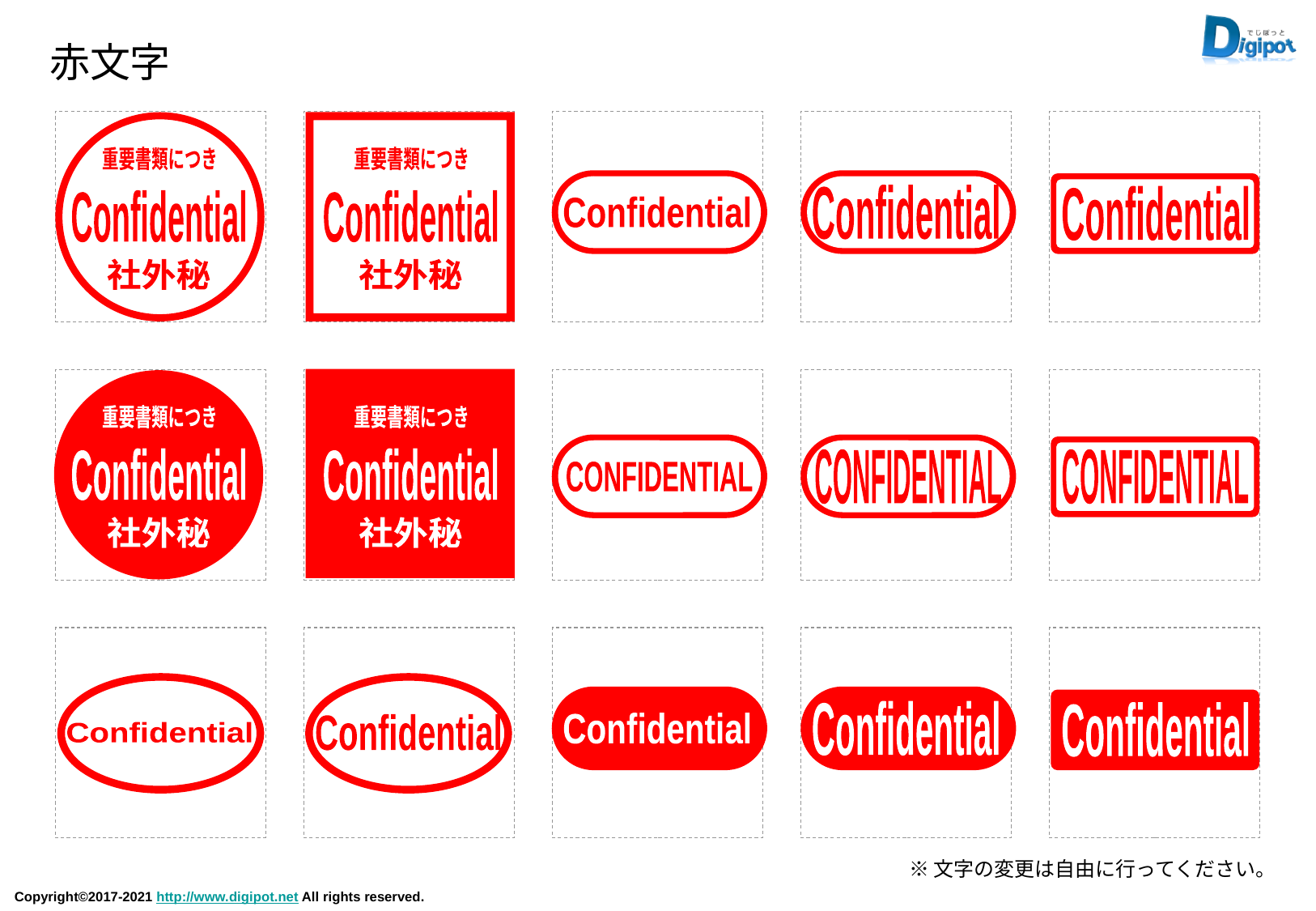

赤文字

重要書類につき
Confidential
社外秘

重要書類につき
Confidential
社外秘

Confidential

Confidential

Confidential

重要書類につき
Confidential
社外秘

重要書類につき
Confidential
社外秘

CONFIDENTIAL

CONFIDENTIAL

CONFIDENTIAL

Confidential

Confidential

Confidential

Confidential

Confidential
※文字の変更は自由に行ってください。